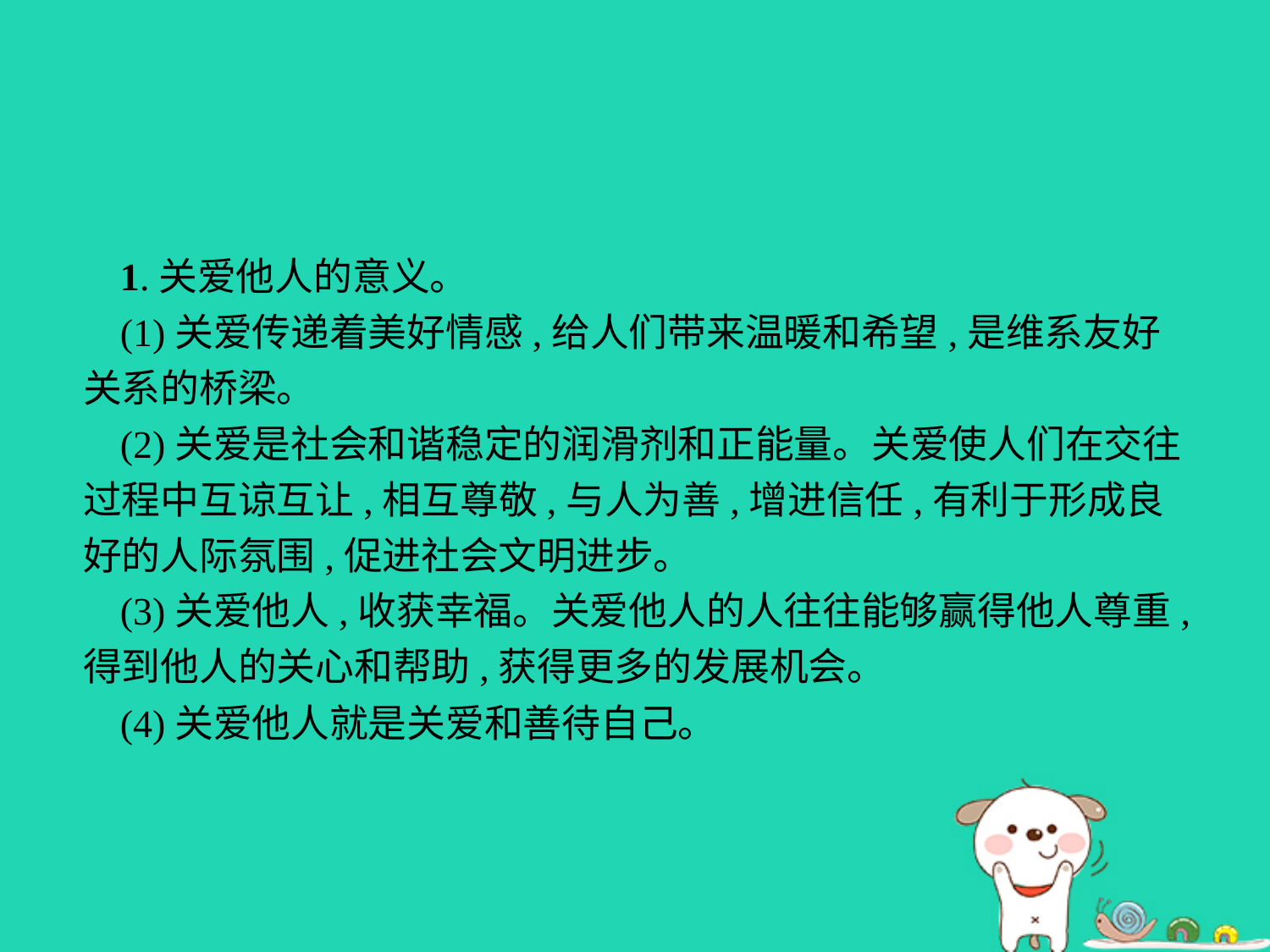

1.关爱他人的意义。
(1)关爱传递着美好情感,给人们带来温暖和希望,是维系友好关系的桥梁。
(2)关爱是社会和谐稳定的润滑剂和正能量。关爱使人们在交往过程中互谅互让,相互尊敬,与人为善,增进信任,有利于形成良好的人际氛围,促进社会文明进步。
(3)关爱他人,收获幸福。关爱他人的人往往能够赢得他人尊重,得到他人的关心和帮助,获得更多的发展机会。
(4)关爱他人就是关爱和善待自己。